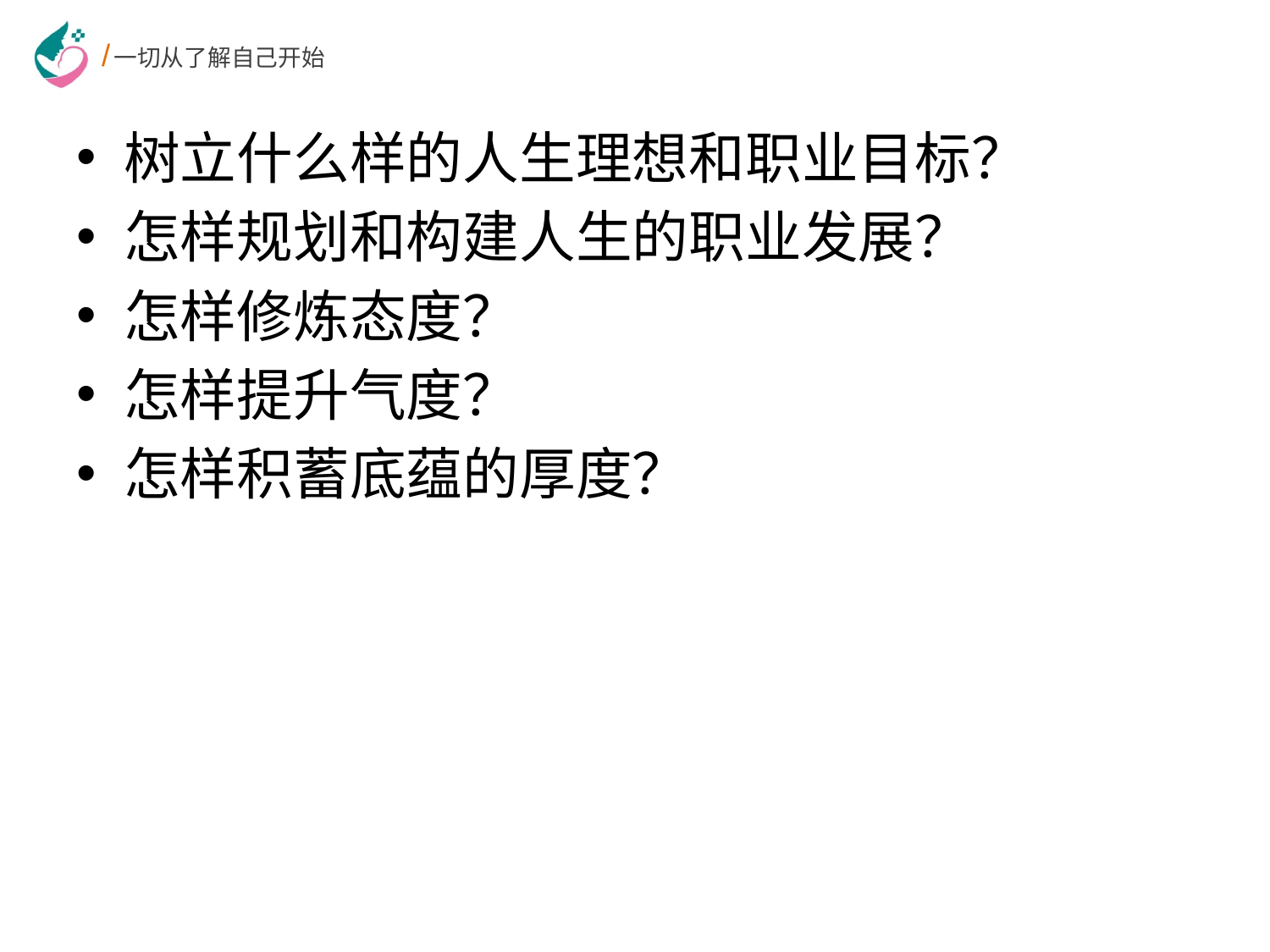

树立什么样的人生理想和职业目标？
怎样规划和构建人生的职业发展？
怎样修炼态度？
怎样提升气度？
怎样积蓄底蕴的厚度？